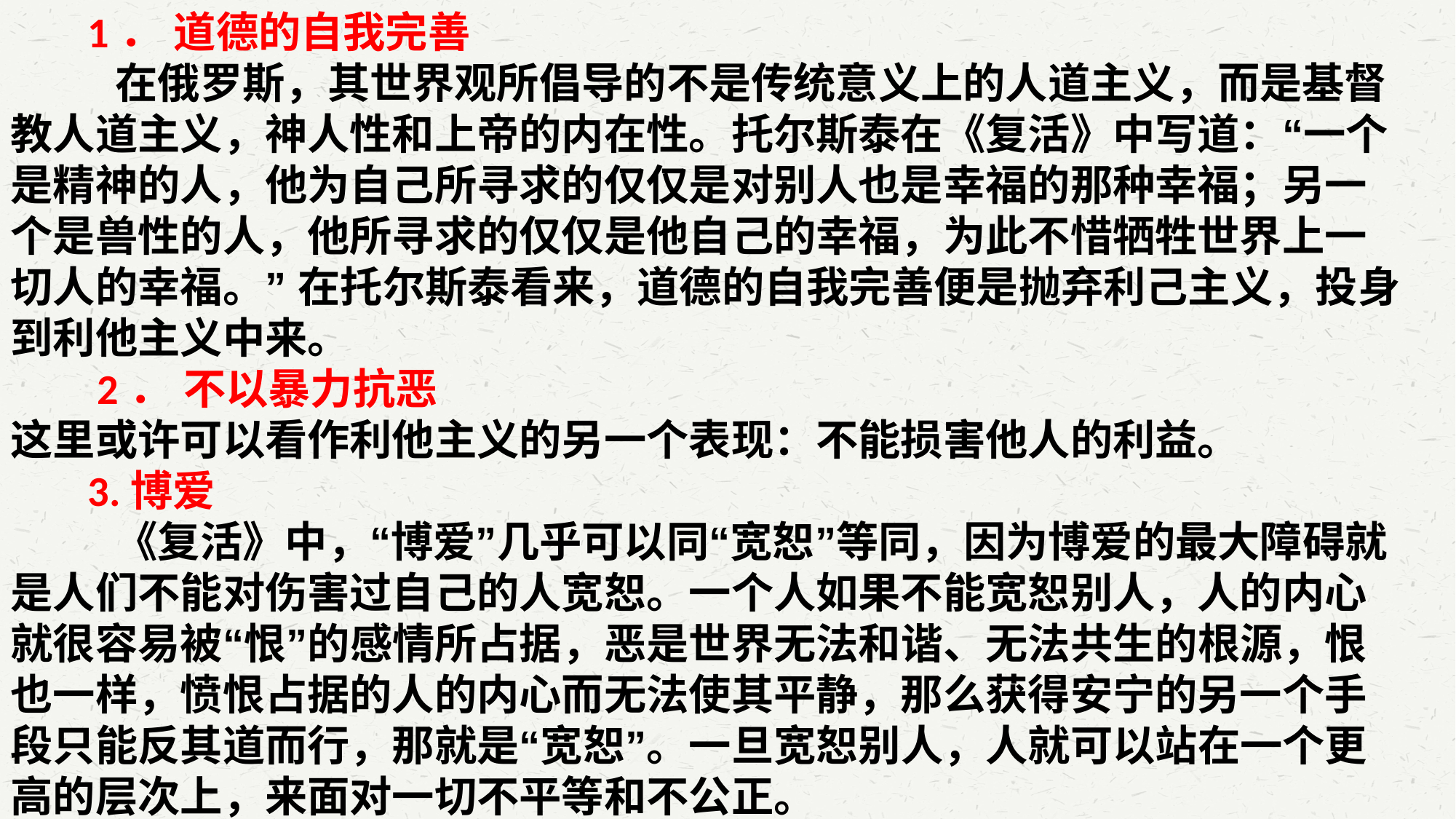

1． 道德的自我完善
        在俄罗斯，其世界观所倡导的不是传统意义上的人道主义，而是基督教人道主义，神人性和上帝的内在性。托尔斯泰在《复活》中写道：“一个是精神的人，他为自己所寻求的仅仅是对别人也是幸福的那种幸福；另一个是兽性的人，他所寻求的仅仅是他自己的幸福，为此不惜牺牲世界上一切人的幸福。” 在托尔斯泰看来，道德的自我完善便是抛弃利己主义，投身到利他主义中来。
         2． 不以暴力抗恶
这里或许可以看作利他主义的另一个表现：不能损害他人的利益。
        3.博爱
        《复活》中，“博爱”几乎可以同“宽恕”等同，因为博爱的最大障碍就是人们不能对伤害过自己的人宽恕。一个人如果不能宽恕别人，人的内心就很容易被“恨”的感情所占据，恶是世界无法和谐、无法共生的根源，恨也一样，愤恨占据的人的内心而无法使其平静，那么获得安宁的另一个手段只能反其道而行，那就是“宽恕”。一旦宽恕别人，人就可以站在一个更高的层次上，来面对一切不平等和不公正。